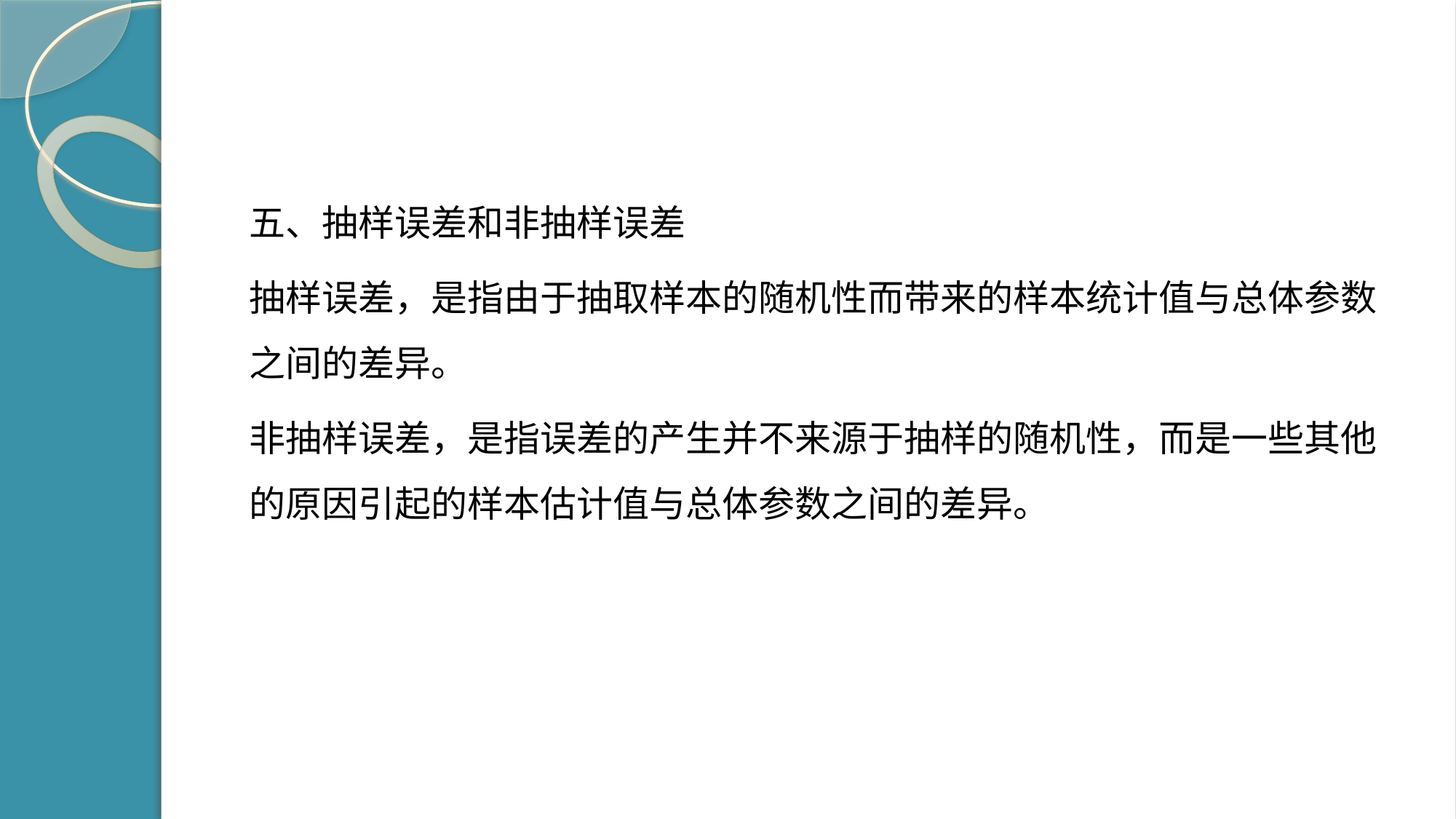

#
五、抽样误差和非抽样误差
抽样误差，是指由于抽取样本的随机性而带来的样本统计值与总体参数之间的差异。
非抽样误差，是指误差的产生并不来源于抽样的随机性，而是一些其他的原因引起的样本估计值与总体参数之间的差异。